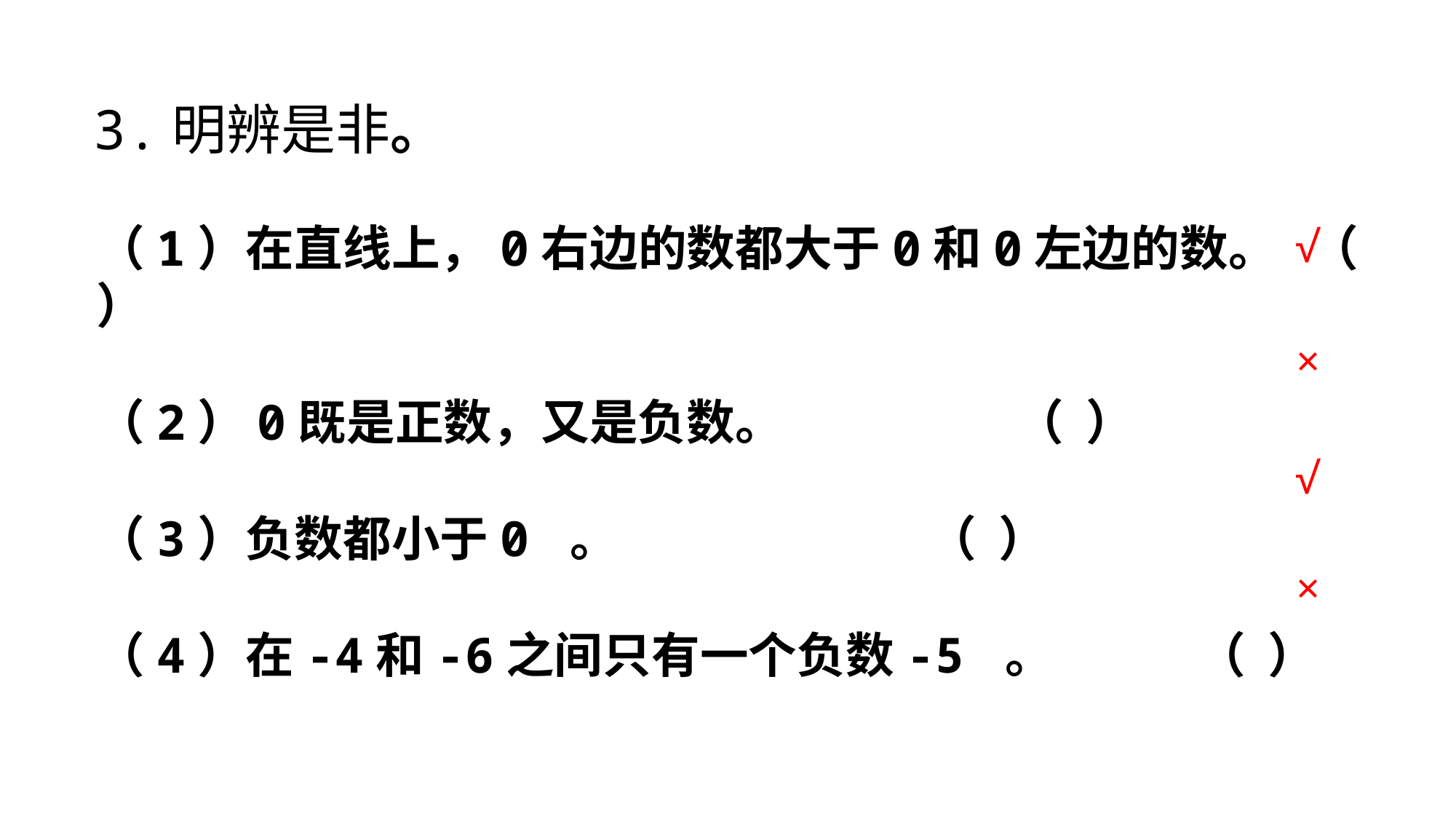

3.明辨是非。
（1）在直线上，0右边的数都大于0和0左边的数。   （  ）

（2）0既是正数，又是负数。                     （  ）

（3）负数都小于0 。                            （  ）

（4）在-4和-6之间只有一个负数-5 。             （  ）
√
×
√
×